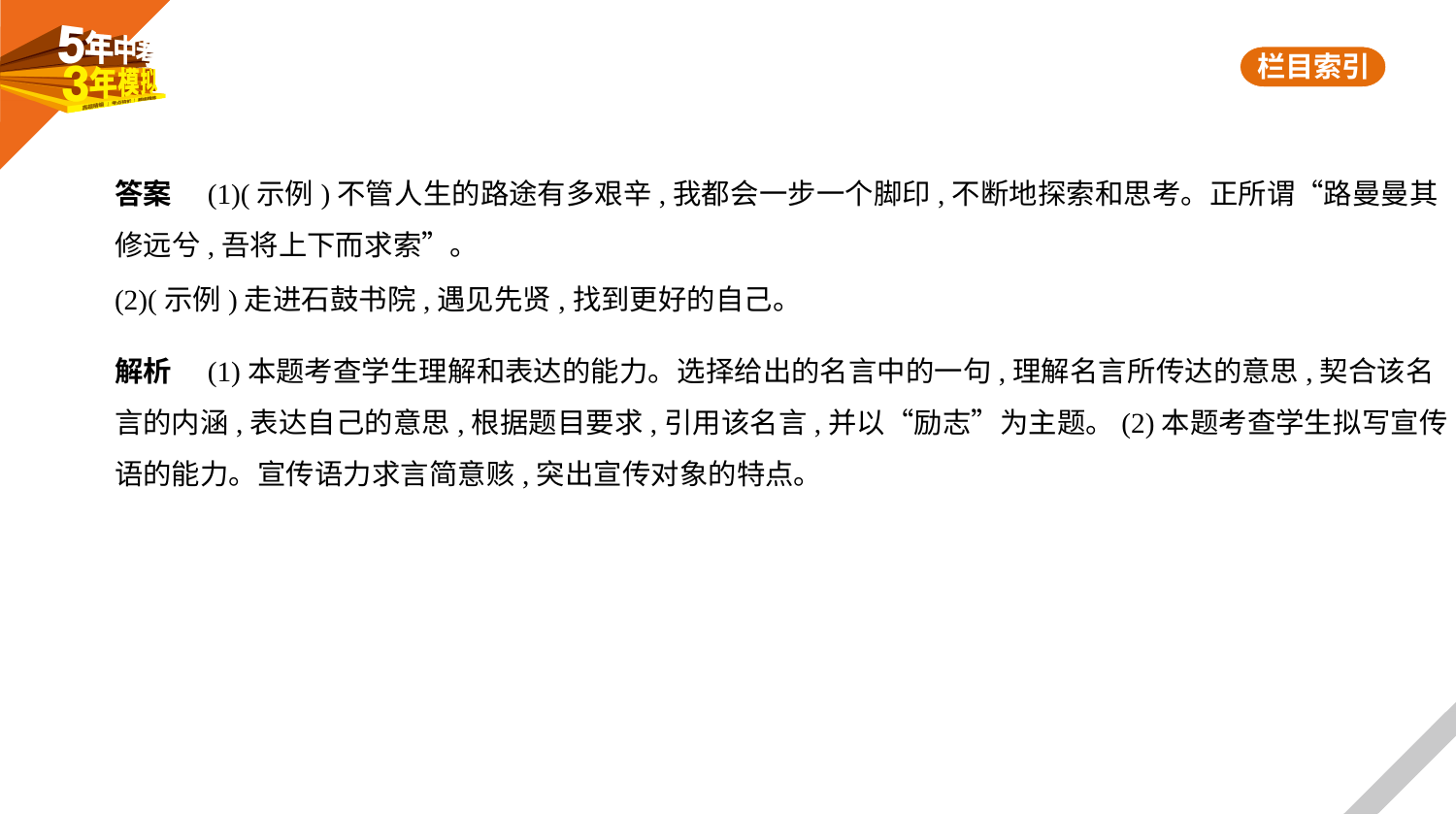

答案　(1)(示例)不管人生的路途有多艰辛,我都会一步一个脚印,不断地探索和思考。正所谓“路曼曼其
修远兮,吾将上下而求索”。
(2)(示例)走进石鼓书院,遇见先贤,找到更好的自己。
解析　(1)本题考查学生理解和表达的能力。选择给出的名言中的一句,理解名言所传达的意思,契合该名
言的内涵,表达自己的意思,根据题目要求,引用该名言,并以“励志”为主题。(2)本题考查学生拟写宣传
语的能力。宣传语力求言简意赅,突出宣传对象的特点。